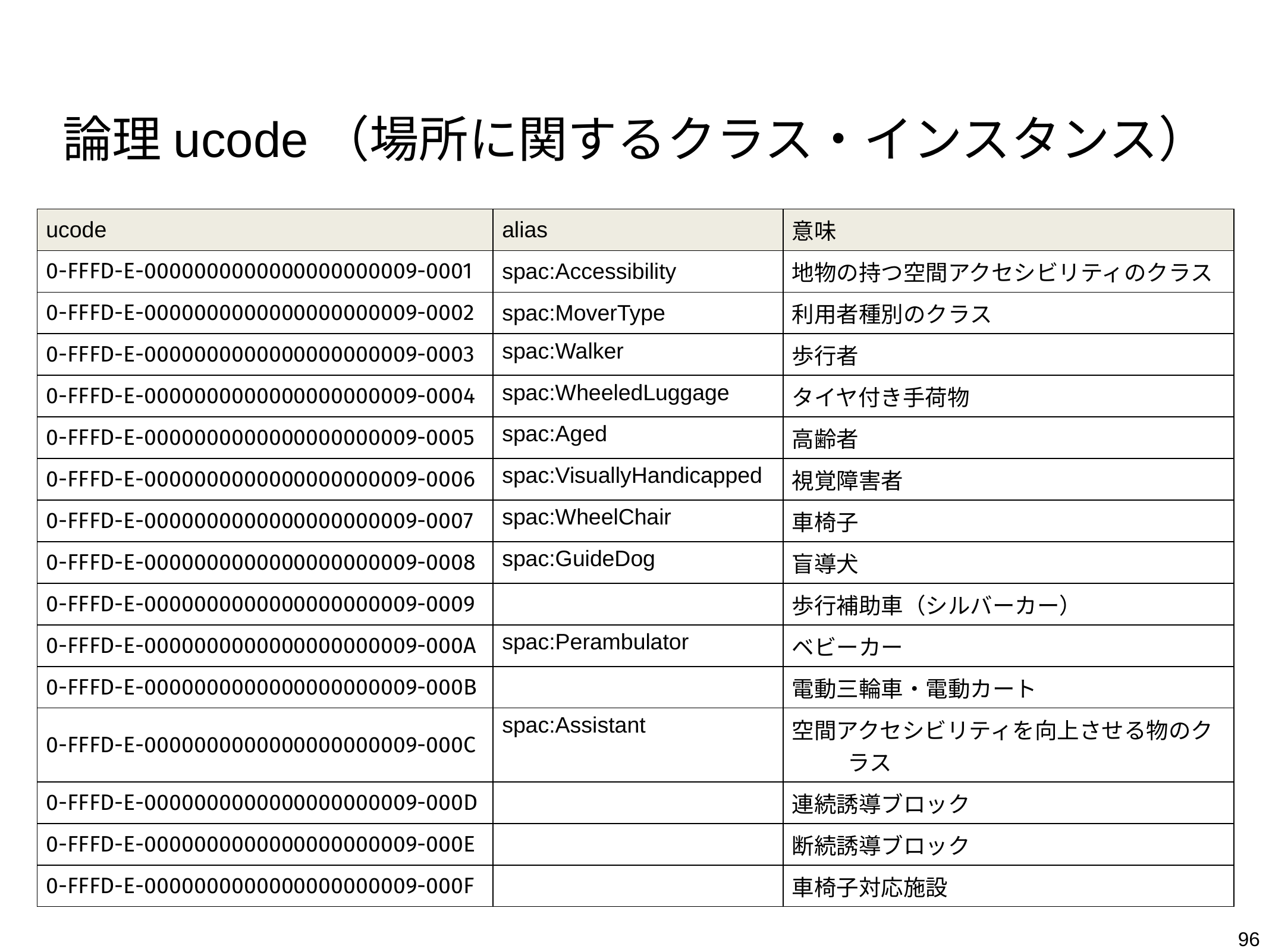

# 論理ucode（場所に関するクラス・インスタンス）
| ucode | alias | 意味 |
| --- | --- | --- |
| 0-FFFD-E-0000000000000000000009-0001 | spac:Accessibility | 地物の持つ空間アクセシビリティのクラス |
| 0-FFFD-E-0000000000000000000009-0002 | spac:MoverType | 利用者種別のクラス |
| 0-FFFD-E-0000000000000000000009-0003 | spac:Walker | 歩行者 |
| 0-FFFD-E-0000000000000000000009-0004 | spac:WheeledLuggage | タイヤ付き手荷物 |
| 0-FFFD-E-0000000000000000000009-0005 | spac:Aged | 高齢者 |
| 0-FFFD-E-0000000000000000000009-0006 | spac:VisuallyHandicapped | 視覚障害者 |
| 0-FFFD-E-0000000000000000000009-0007 | spac:WheelChair | 車椅子 |
| 0-FFFD-E-0000000000000000000009-0008 | spac:GuideDog | 盲導犬 |
| 0-FFFD-E-0000000000000000000009-0009 |  | 歩行補助車（シルバーカー） |
| 0-FFFD-E-0000000000000000000009-000A | spac:Perambulator | ベビーカー |
| 0-FFFD-E-0000000000000000000009-000B |  | 電動三輪車・電動カート |
| 0-FFFD-E-0000000000000000000009-000C | spac:Assistant | 空間アクセシビリティを向上させる物のクラス |
| 0-FFFD-E-0000000000000000000009-000D |  | 連続誘導ブロック |
| 0-FFFD-E-0000000000000000000009-000E |  | 断続誘導ブロック |
| 0-FFFD-E-0000000000000000000009-000F |  | 車椅子対応施設 |
96